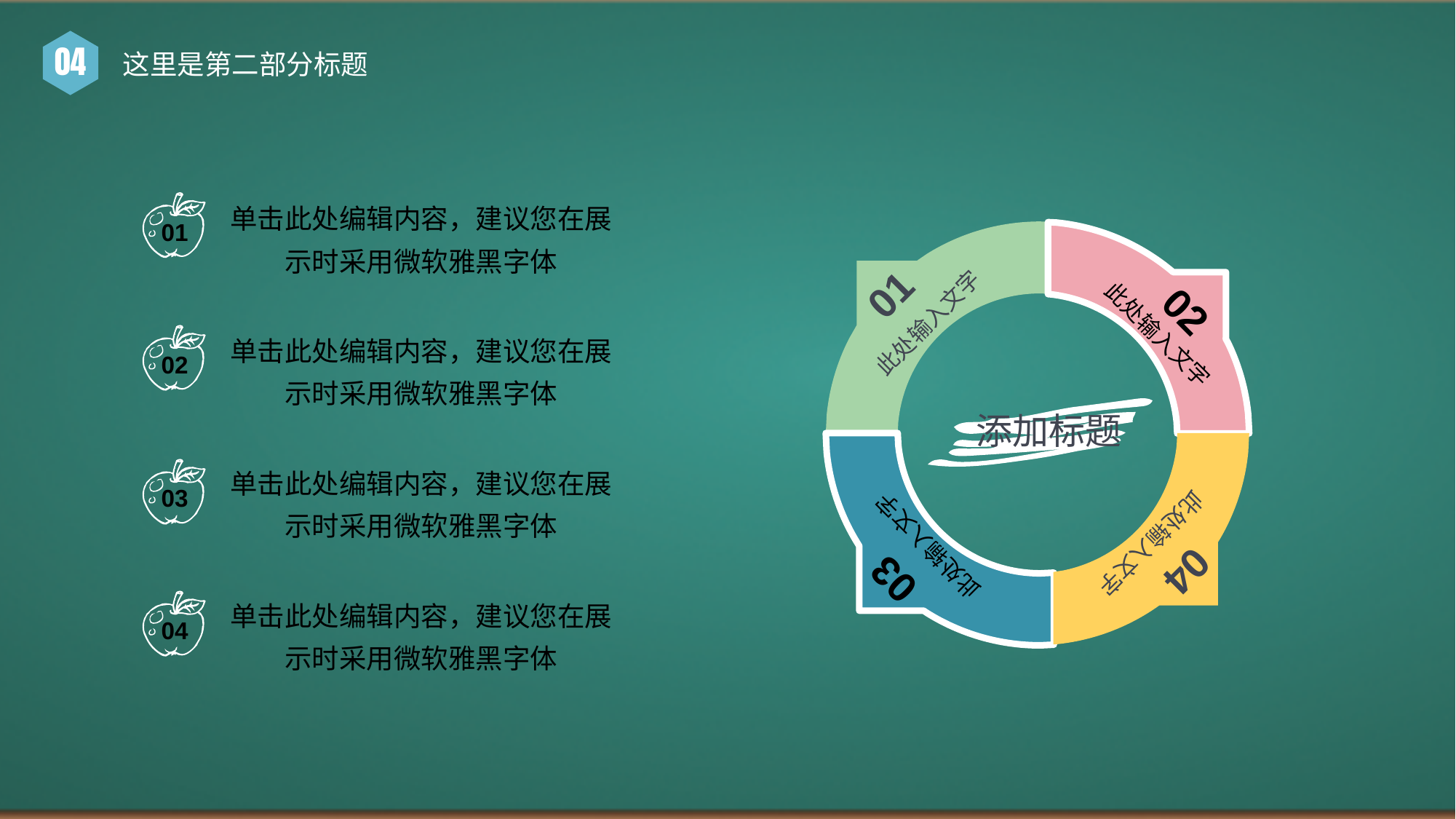

04
这里是第二部分标题
单击此处编辑内容，建议您在展示时采用微软雅黑字体

01

01
02
此处输入文字
此处输入文字
单击此处编辑内容，建议您在展示时采用微软雅黑字体

02

添加标题

单击此处编辑内容，建议您在展示时采用微软雅黑字体

03
此处输入文字
此处输入文字
04
03
单击此处编辑内容，建议您在展示时采用微软雅黑字体

04